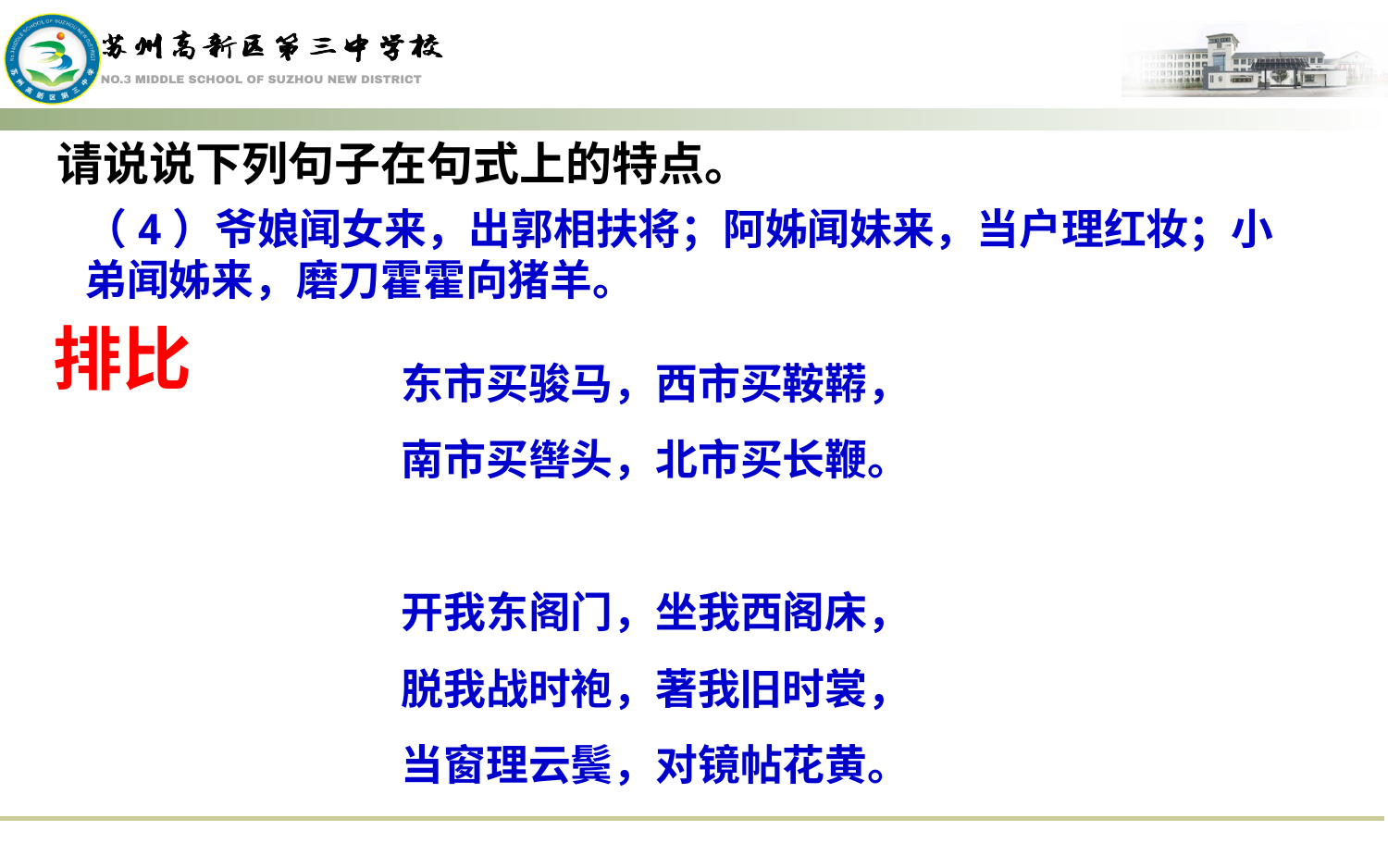

请说说下列句子在句式上的特点。
（4）爷娘闻女来，出郭相扶将；阿姊闻妹来，当户理红妆；小弟闻姊来，磨刀霍霍向猪羊。
排比
东市买骏马，西市买鞍鞯，
南市买辔头，北市买长鞭。

开我东阁门，坐我西阁床，脱我战时袍，著我旧时裳，当窗理云鬓，对镜帖花黄。